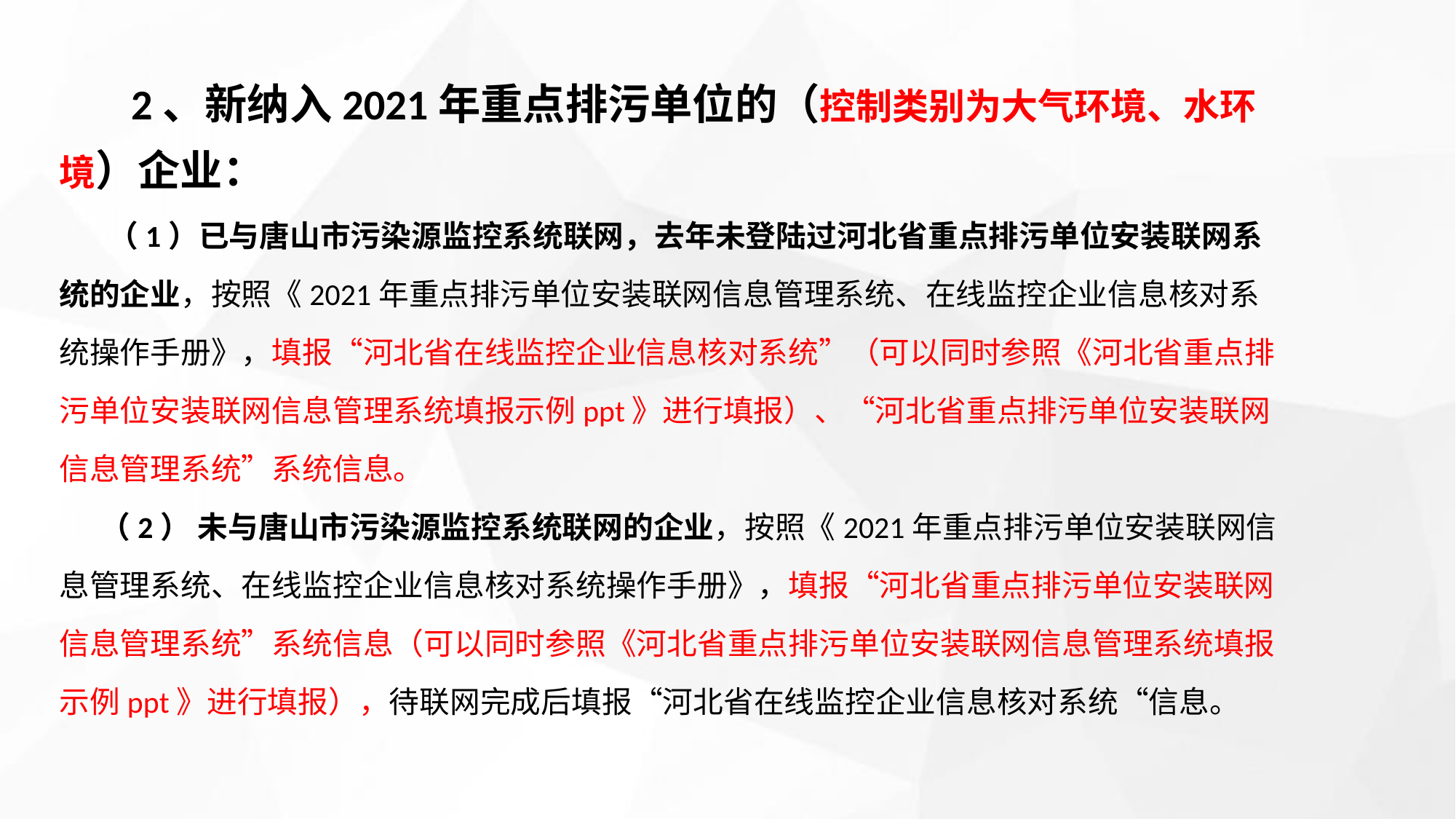

2、新纳入2021年重点排污单位的（控制类别为大气环境、水环境）企业：
      （1）已与唐山市污染源监控系统联网，去年未登陆过河北省重点排污单位安装联网系统的企业，按照《2021年重点排污单位安装联网信息管理系统、在线监控企业信息核对系统操作手册》，填报“河北省在线监控企业信息核对系统”（可以同时参照《河北省重点排污单位安装联网信息管理系统填报示例ppt》进行填报）、“河北省重点排污单位安装联网信息管理系统”系统信息。
     （2） 未与唐山市污染源监控系统联网的企业，按照《2021年重点排污单位安装联网信息管理系统、在线监控企业信息核对系统操作手册》，填报“河北省重点排污单位安装联网信息管理系统”系统信息（可以同时参照《河北省重点排污单位安装联网信息管理系统填报示例ppt》进行填报），待联网完成后填报“河北省在线监控企业信息核对系统“信息。